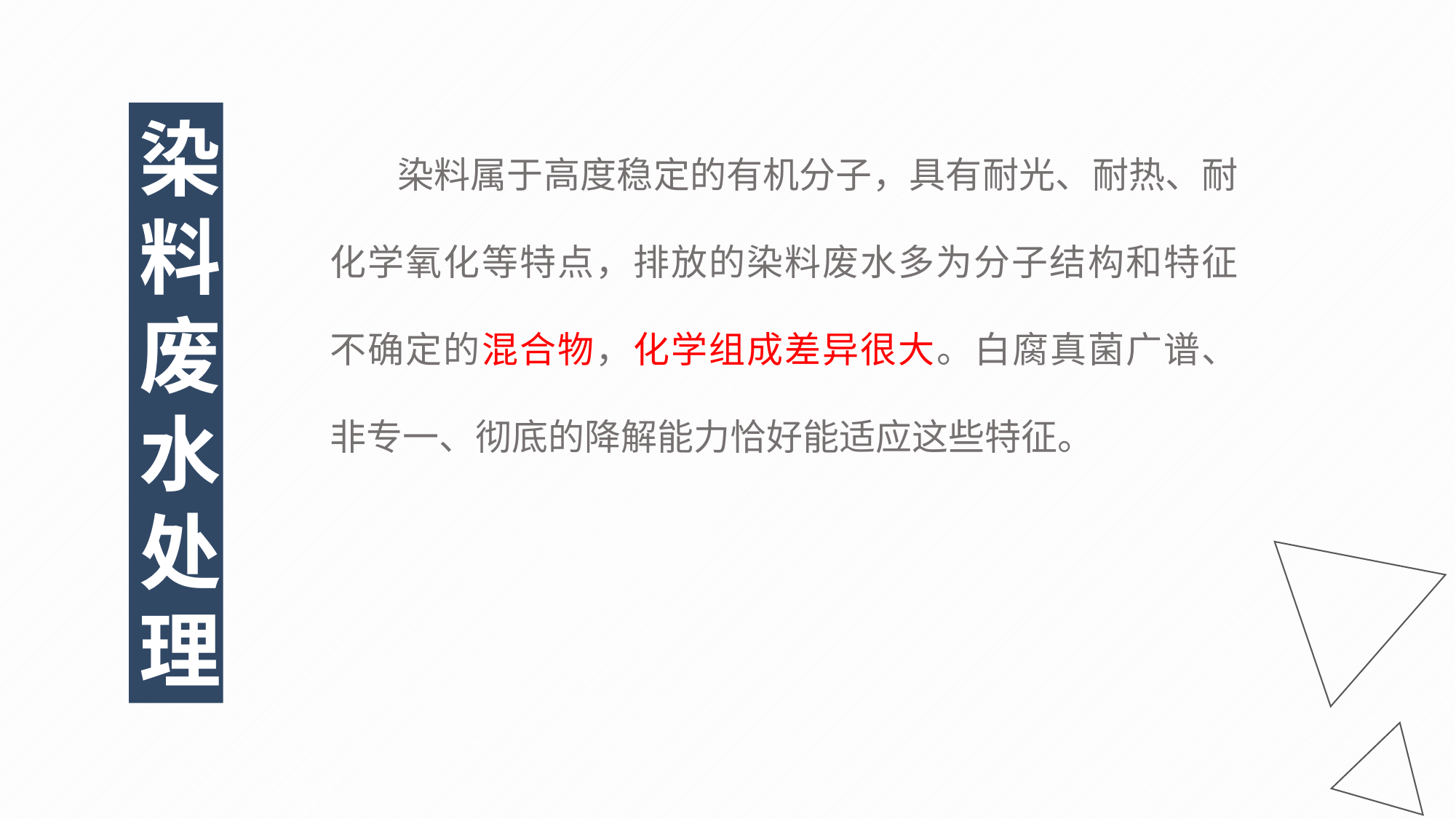

染料属于高度稳定的有机分子，具有耐光、耐热、耐化学氧化等特点，排放的染料废水多为分子结构和特征不确定的混合物，化学组成差异很大。白腐真菌广谱、非专一、彻底的降解能力恰好能适应这些特征。
染料废水处理